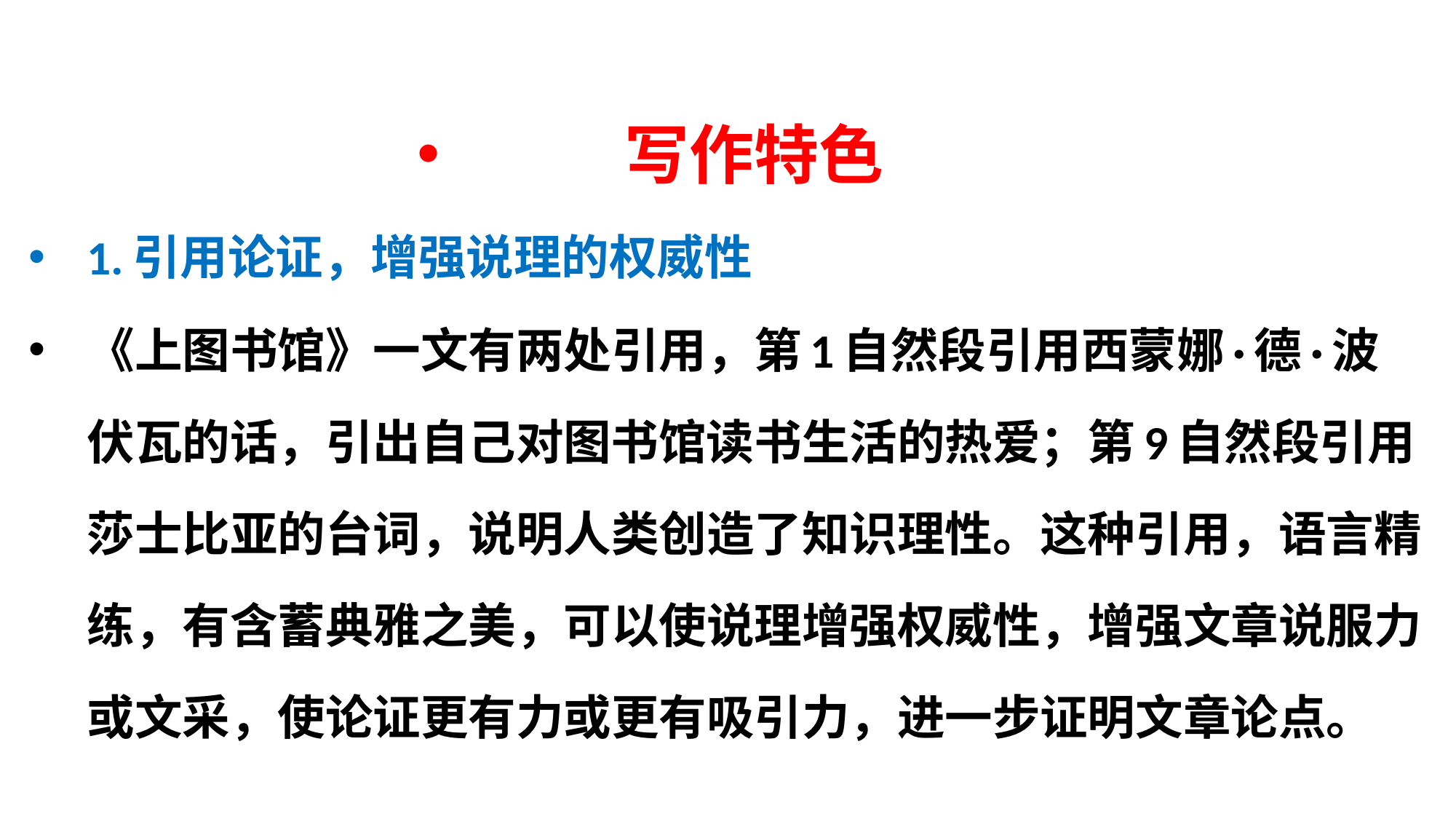

写作特色
1.引用论证，增强说理的权威性
《上图书馆》一文有两处引用，第1自然段引用西蒙娜·德·波伏瓦的话，引出自己对图书馆读书生活的热爱；第9自然段引用莎士比亚的台词，说明人类创造了知识理性。这种引用，语言精练，有含蓄典雅之美，可以使说理增强权威性，增强文章说服力或文采，使论证更有力或更有吸引力，进一步证明文章论点。